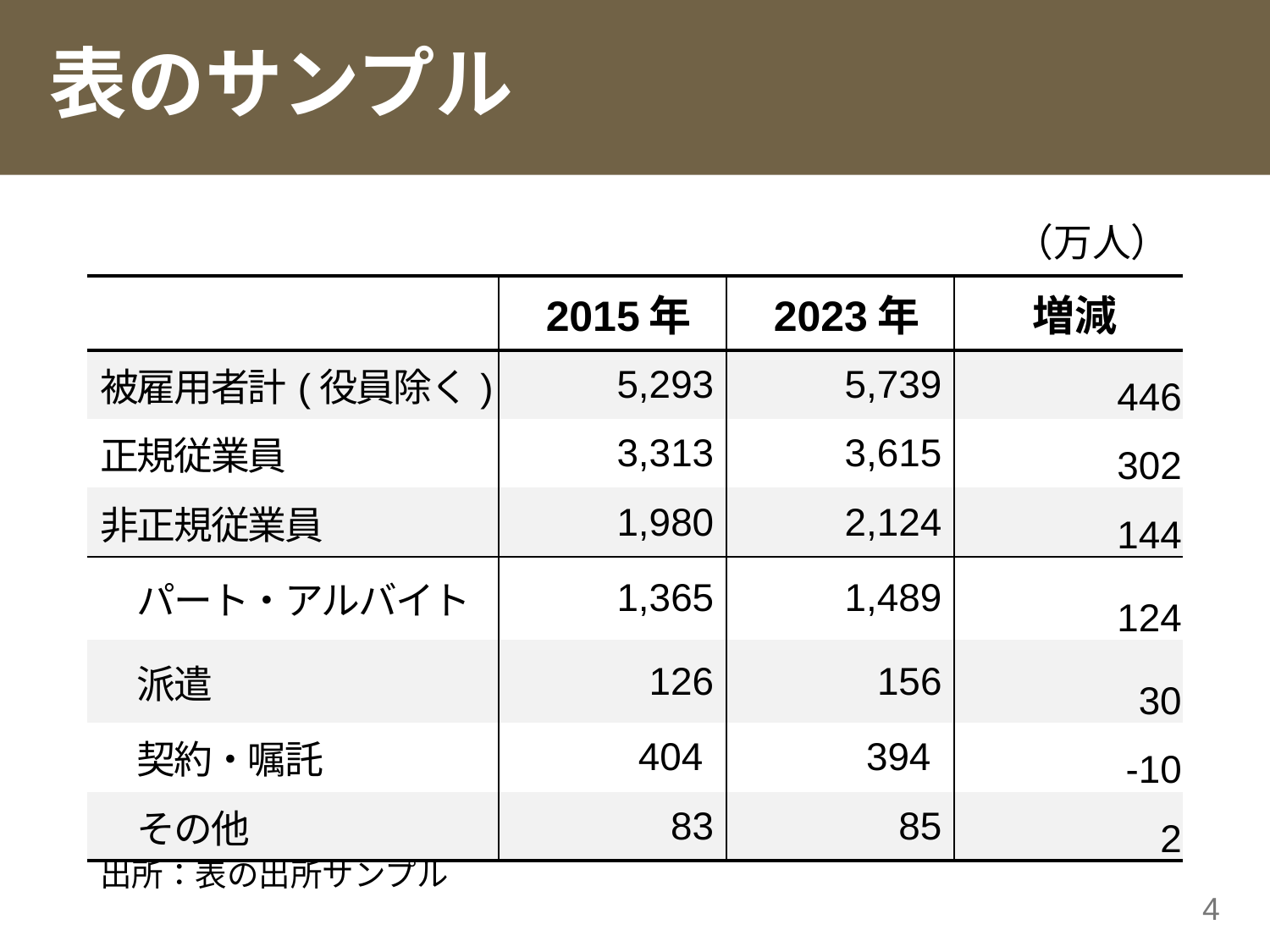

# 表のサンプル
（万人）
|  | 2015年 | 2023年 | 増減 |
| --- | --- | --- | --- |
| 被雇用者計(役員除く) | 5,293 | 5,739 | 446 |
| 正規従業員 | 3,313 | 3,615 | 302 |
| 非正規従業員 | 1,980 | 2,124 | 144 |
| パート・アルバイト | 1,365 | 1,489 | 124 |
| 派遣 | 126 | 156 | 30 |
| 契約・嘱託 | 404 | 394 | -10 |
| その他 | 83 | 85 | 2 |
出所：表の出所サンプル
4